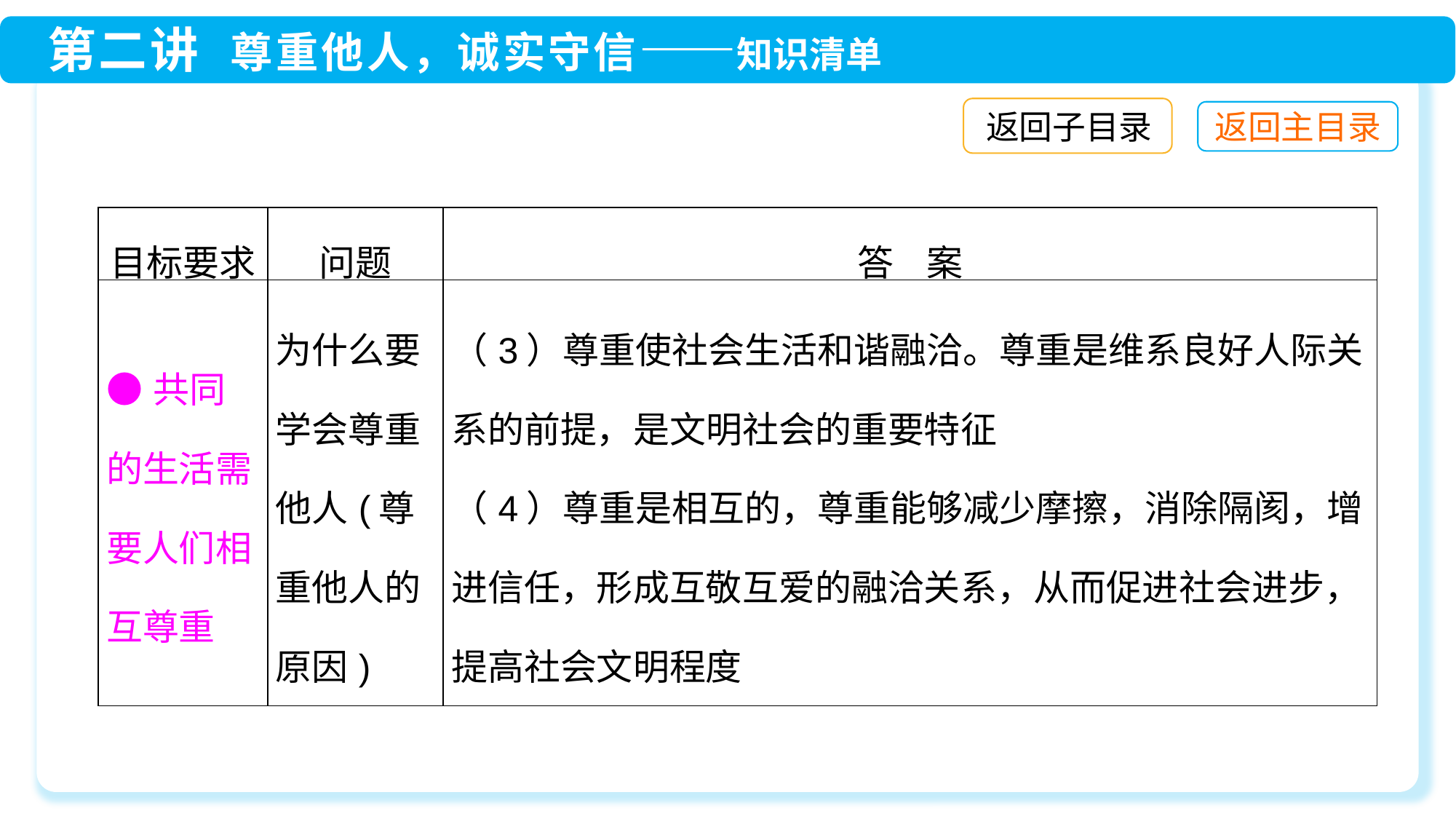

返回子目录
| 目标要求 | 问题 | 答 案 |
| --- | --- | --- |
| ●共同的生活需要人们相互尊重 | 为什么要学会尊重他人(尊重他人的原因) | （3）尊重使社会生活和谐融洽。尊重是维系良好人际关系的前提，是文明社会的重要特征 （4）尊重是相互的，尊重能够减少摩擦，消除隔阂，增进信任，形成互敬互爱的融洽关系，从而促进社会进步，提高社会文明程度 |